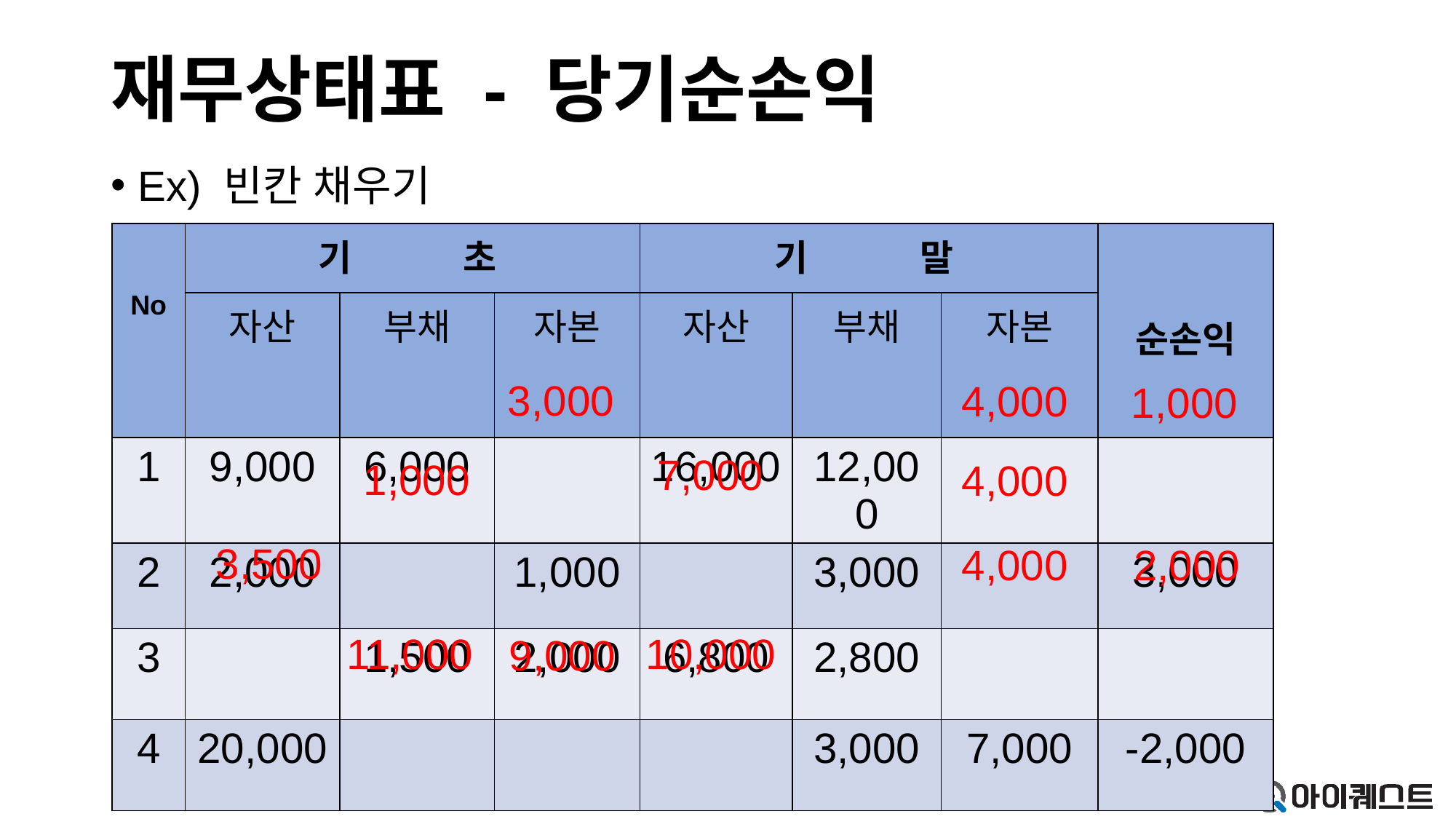

# 재무상태표 - 당기순손익
Ex) 빈칸 채우기

| No | 기 초 |  |  | 기 말 |  |  | 순손익 |
| --- | --- | --- | --- | --- | --- | --- | --- |
|  | 자산 | 부채 | 자본 | 자산 | 부채 | 자본 |  |
| 1 | 9,000 | 6,000 |  | 16,000 | 12,000 |  |  |
| 2 | 2,000 |  | 1,000 |  | 3,000 |  | 3,000 |
| 3 |  | 1,500 | 2,000 | 6,800 | 2,800 |  |  |
| 4 | 20,000 |  |  |  | 3,000 | 7,000 | -2,000 |
3,000
4,000
1,000
7,000
1,000
4,000
3,500
4,000
2,000
11,000
10,000
9,000